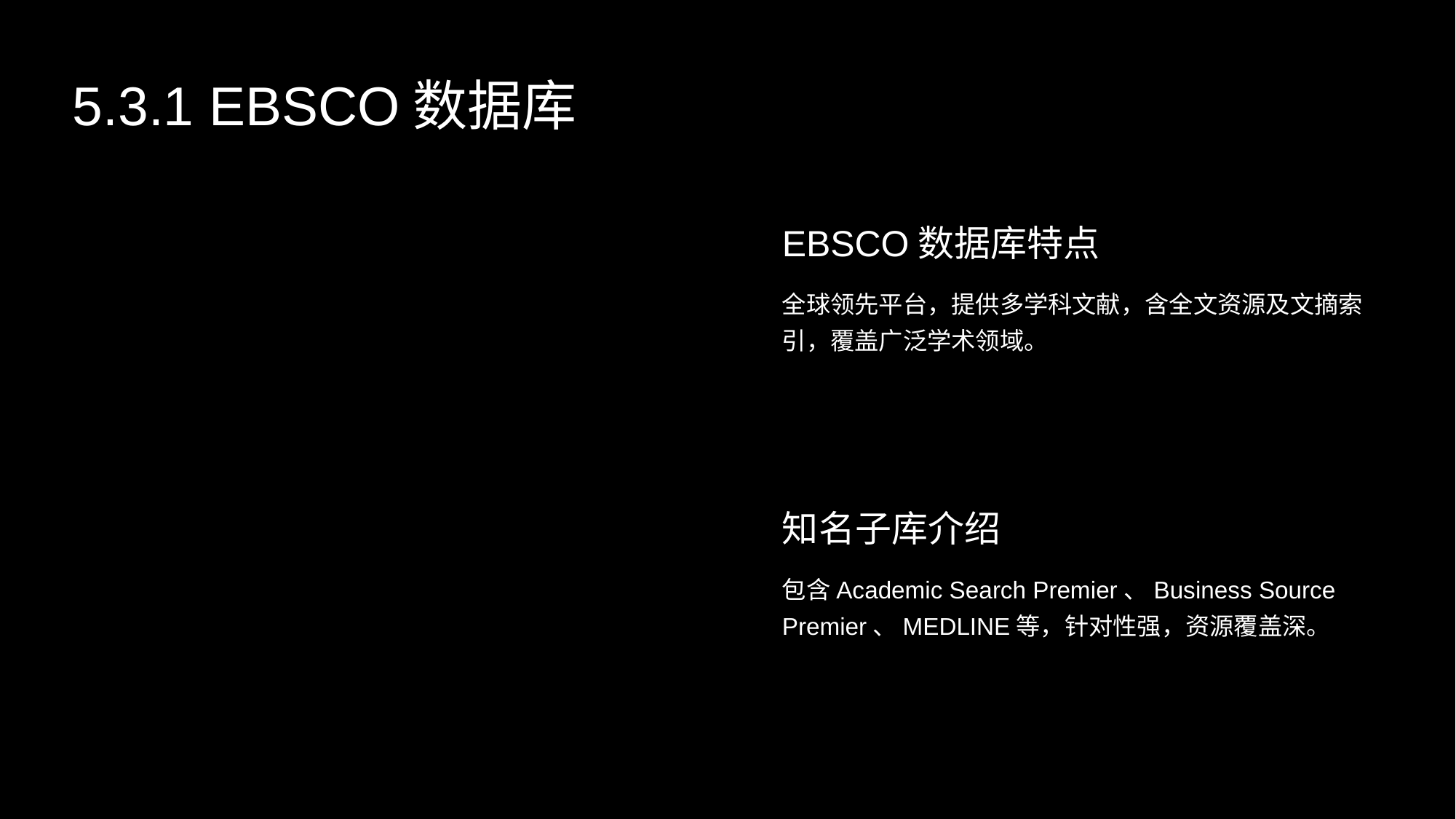

5.3.1 EBSCO数据库
EBSCO数据库特点
全球领先平台，提供多学科文献，含全文资源及文摘索引，覆盖广泛学术领域。
知名子库介绍
包含Academic Search Premier、Business Source Premier、MEDLINE等，针对性强，资源覆盖深。